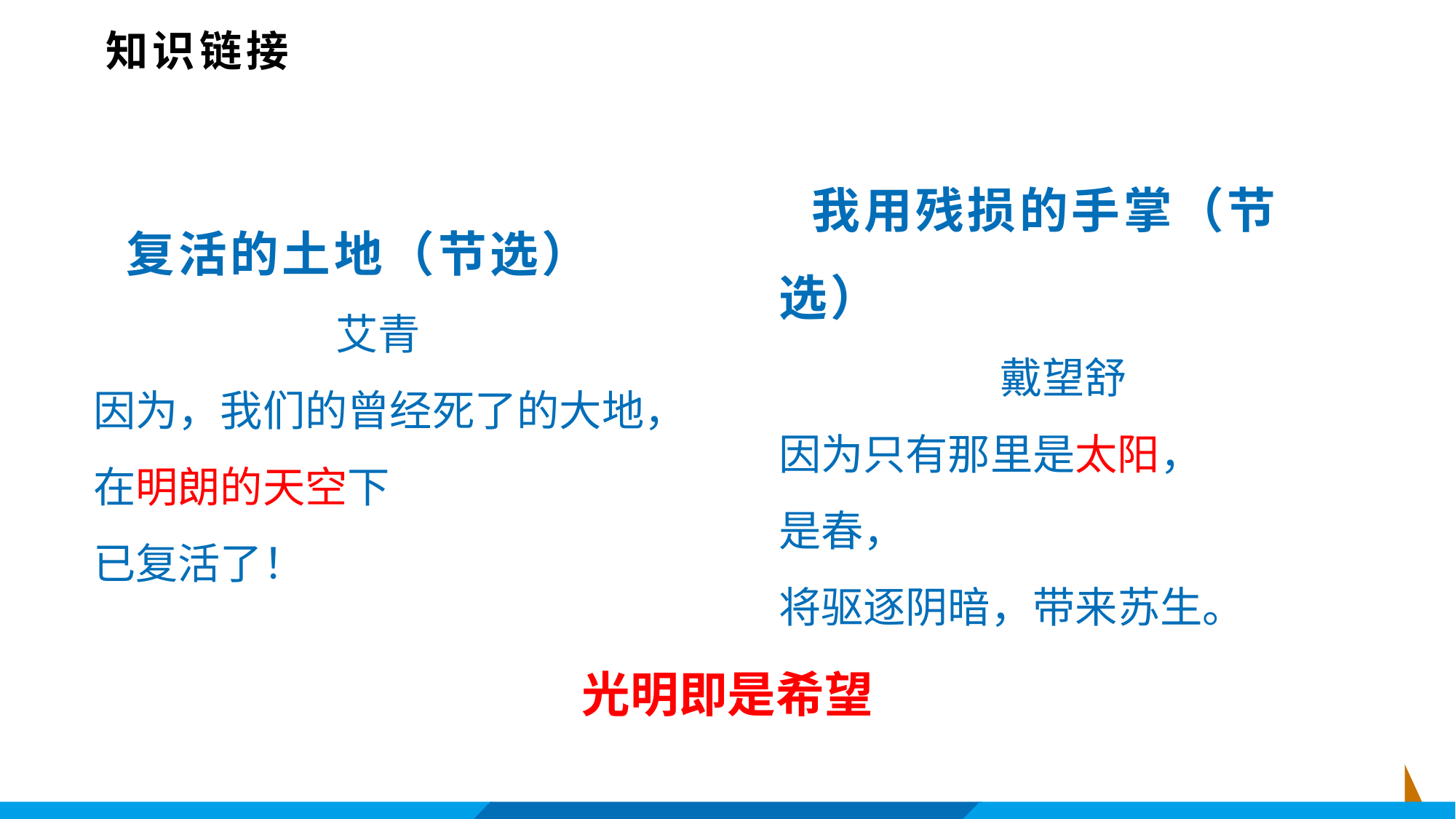

知识链接
   复活的土地（节选）
艾青
因为，我们的曾经死了的大地，
在明朗的天空下
已复活了！
   我用残损的手掌（节选）
戴望舒
因为只有那里是太阳，
是春，
将驱逐阴暗，带来苏生。
光明即是希望